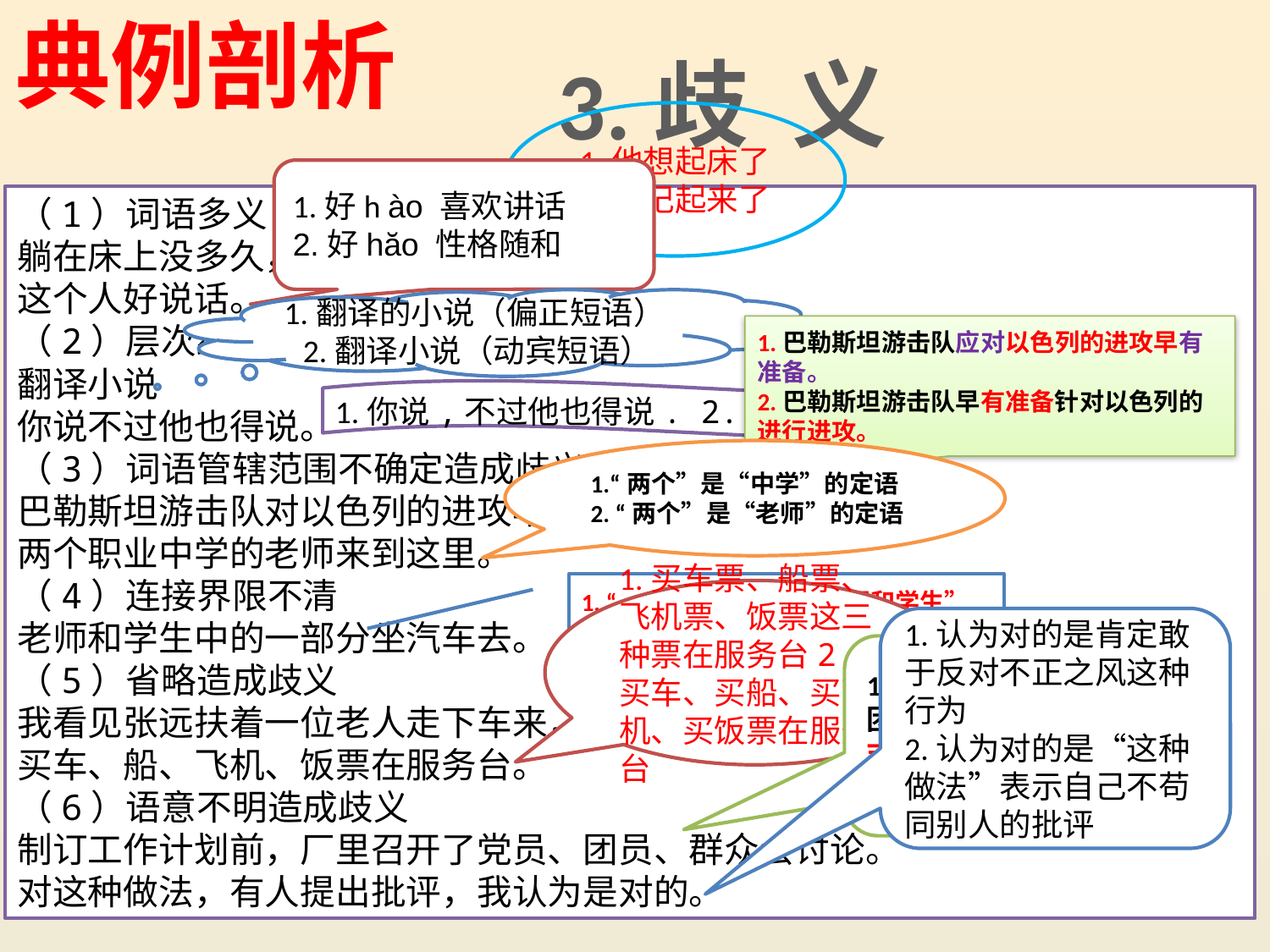

典例剖析
3.歧  义
1.他想起床了
2.他记起来了
1.好h ào 喜欢讲话
2.好hăo 性格随和
（1）词语多义 、词语多音
躺在床上没多久，他想起来了。
这个人好说话。
（2）层次结构划分不同造成歧义
翻译小说
你说不过他也得说。
（3）词语管辖范围不确定造成歧义
巴勒斯坦游击队对以色列的进攻早有准备。
两个职业中学的老师来到这里。
（4）连接界限不清
老师和学生中的一部分坐汽车去。
（5）省略造成歧义
我看见张远扶着一位老人走下车来，手里提着一个黑色皮包。
买车、船、飞机、饭票在服务台。
（6）语意不明造成歧义
制订工作计划前，厂里召开了党员、团员、群众会讨论。
对这种做法，有人提出批评，我认为是对的。
1.翻译的小说（偏正短语）2.翻译小说（动宾短语）
1.巴勒斯坦游击队应对以色列的进攻早有准备。
2.巴勒斯坦游击队早有准备针对以色列的进行进攻。
1.你说,不过他也得说. 2.你说不过他,也得说.
1.“两个”是“中学”的定语
2. “两个”是“老师”的定语
1. “一部分”定语是“老师和学生”
2. “一部分”定语只有“学生中”
1.买车票、船票、飞机票、饭票这三种票在服务台2.买车、买船、买飞机、买饭票在服务台
1.认为对的是肯定敢于反对不正之风这种行为
2.认为对的是“这种做法”表示自己不苟同别人的批评
1.分别召开了三次党员会、团员会、群众会这三种形式会  2.召开一次有党员、团员、群众参与的会